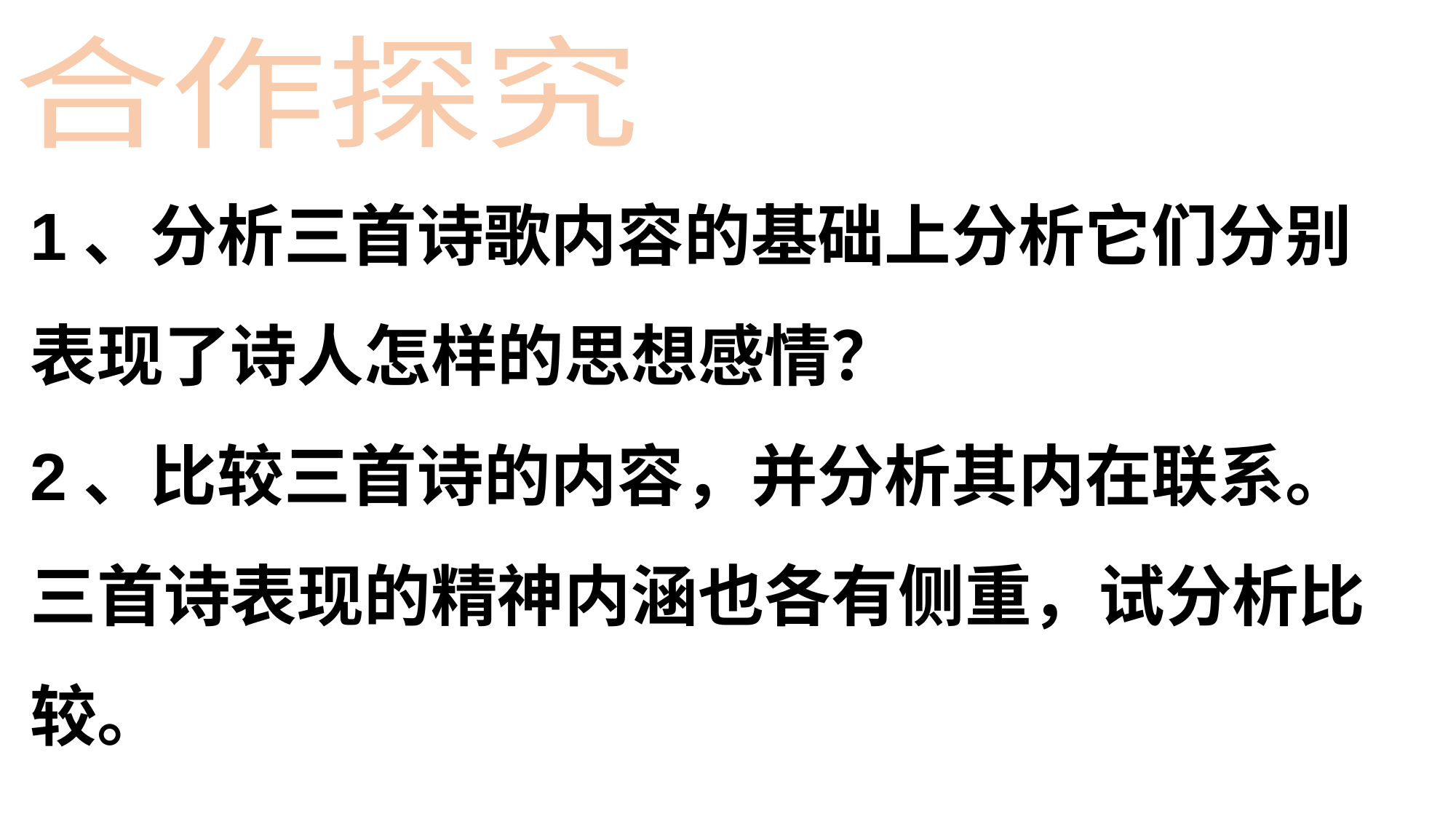

合作探究
1、分析三首诗歌内容的基础上分析它们分别表现了诗人怎样的思想感情？
2、比较三首诗的内容，并分析其内在联系。 三首诗表现的精神内涵也各有侧重，试分析比较。